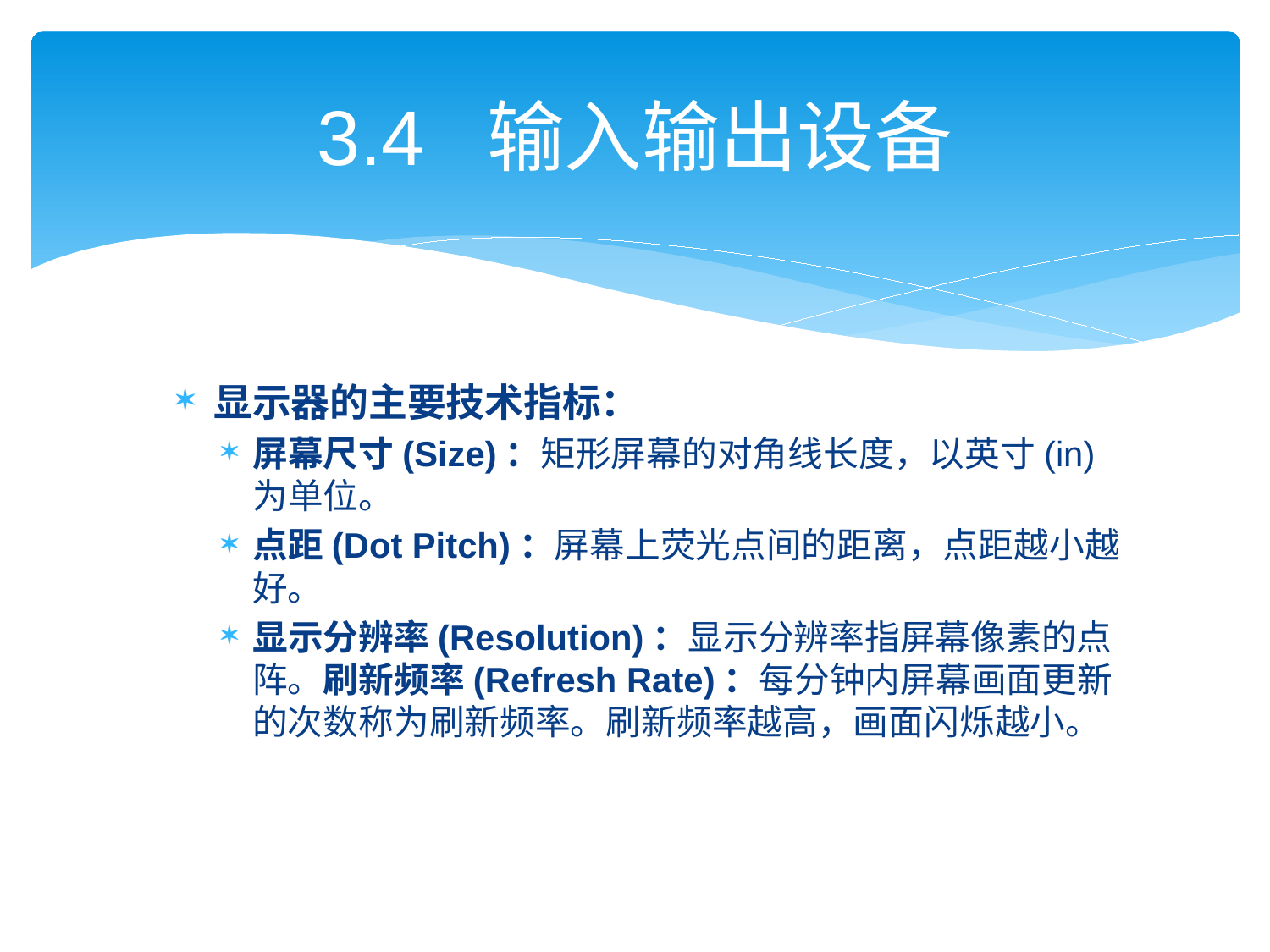

# 3.4  输入输出设备
显示器的主要技术指标：
屏幕尺寸(Size)：矩形屏幕的对角线长度，以英寸(in)为单位。
点距(Dot Pitch)：屏幕上荧光点间的距离，点距越小越好。
显示分辨率(Resolution)：显示分辨率指屏幕像素的点阵。刷新频率(Refresh Rate)：每分钟内屏幕画面更新的次数称为刷新频率。刷新频率越高，画面闪烁越小。